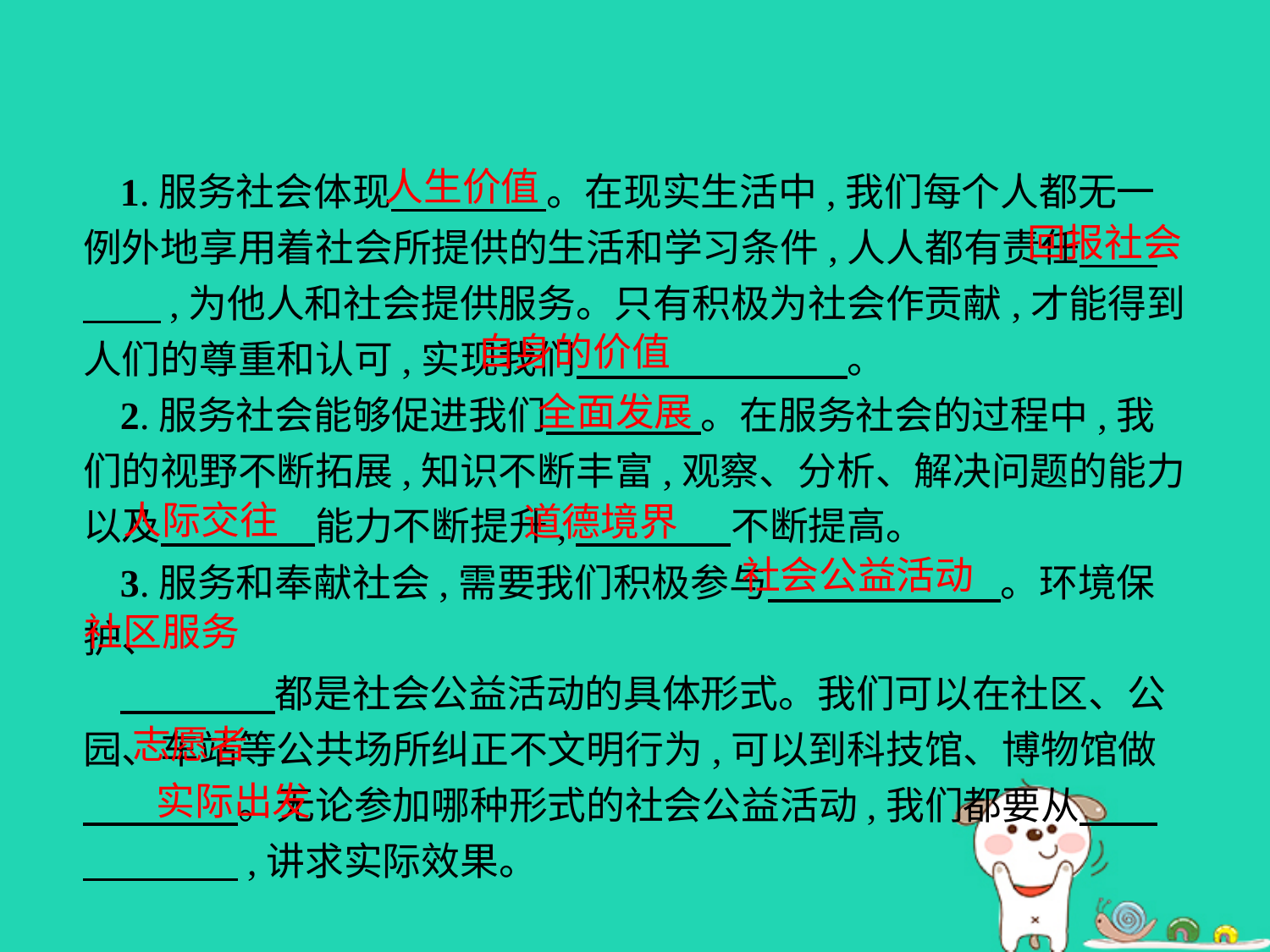

人生价值
1.服务社会体现　　　　。在现实生活中,我们每个人都无一例外地享用着社会所提供的生活和学习条件,人人都有责任　　　　,为他人和社会提供服务。只有积极为社会作贡献,才能得到人们的尊重和认可,实现我们　　　　　　　。
2.服务社会能够促进我们　　　　。在服务社会的过程中,我们的视野不断拓展,知识不断丰富,观察、分析、解决问题的能力以及　　　　能力不断提升,　　　　不断提高。
3.服务和奉献社会,需要我们积极参与　　　　　　。环境保护、
　　　　都是社会公益活动的具体形式。我们可以在社区、公园、车站等公共场所纠正不文明行为,可以到科技馆、博物馆做　　　　。无论参加哪种形式的社会公益活动,我们都要从　　　　　　,讲求实际效果。
回报社会
自身的价值
全面发展
人际交往
道德境界
社会公益活动
社区服务
志愿者
实际出发